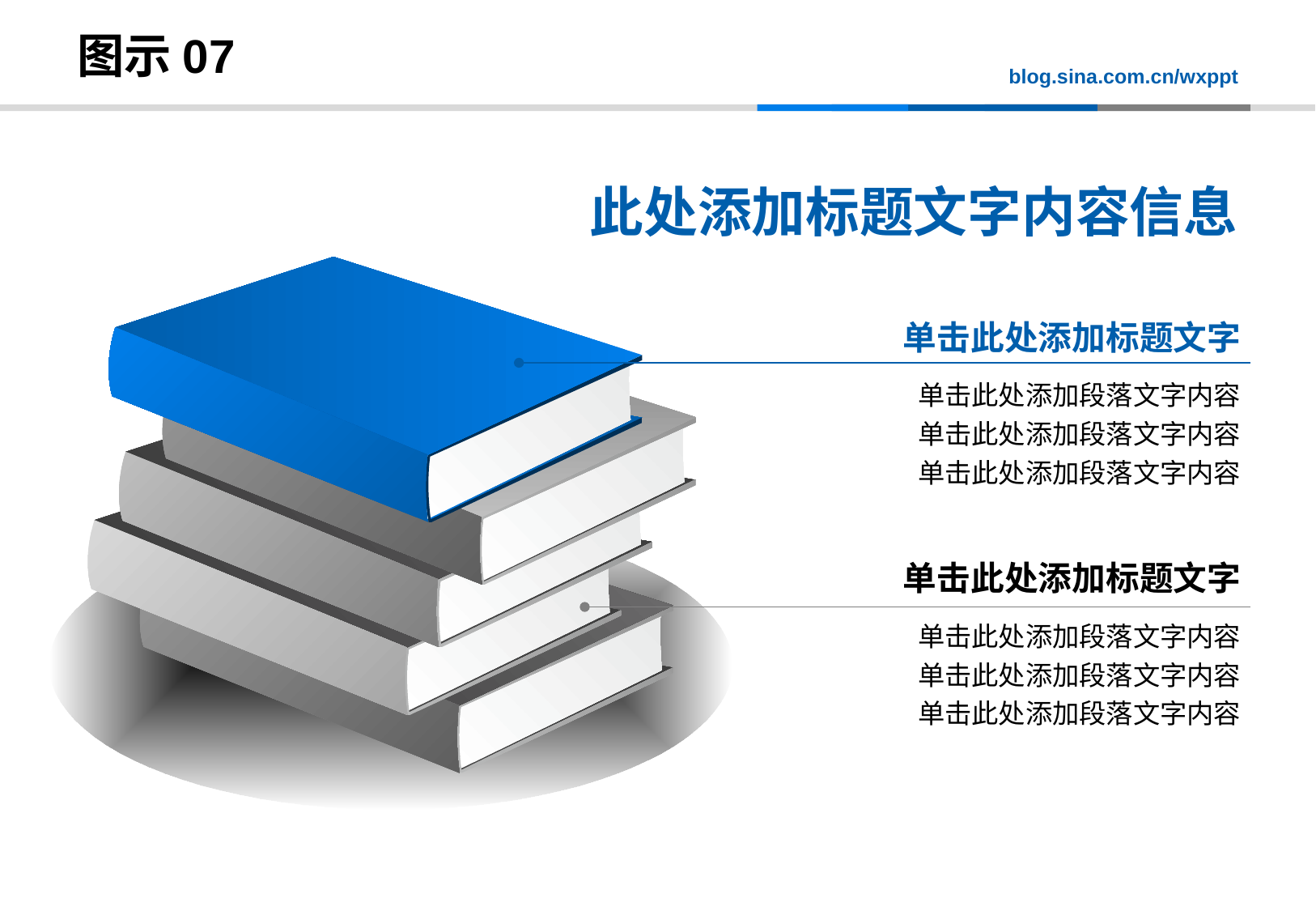

# 图示07
此处添加标题文字内容信息

单击此处添加标题文字
单击此处添加段落文字内容
单击此处添加段落文字内容
单击此处添加段落文字内容
单击此处添加标题文字
单击此处添加段落文字内容
单击此处添加段落文字内容
单击此处添加段落文字内容